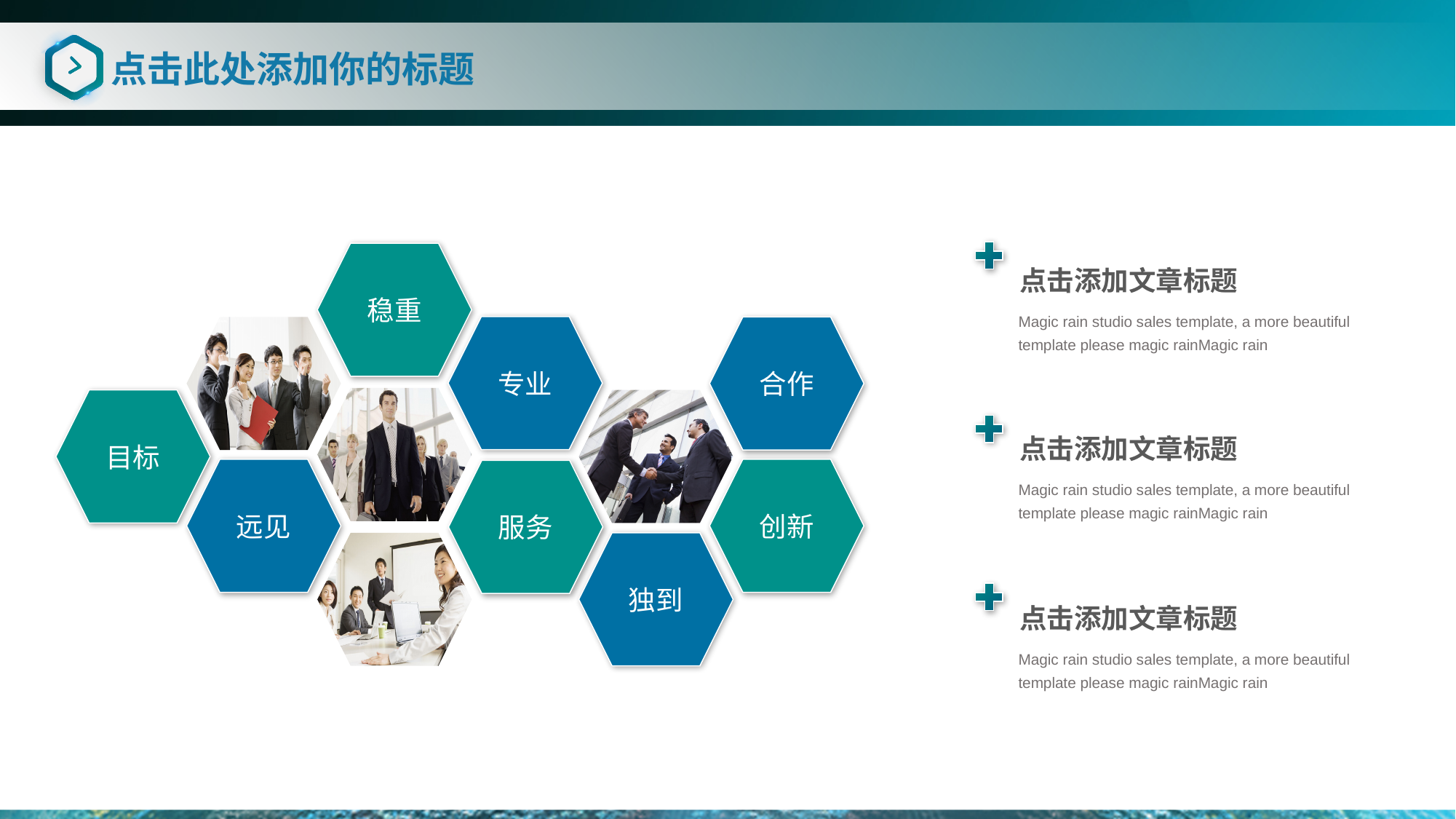

# 点击此处添加你的标题

稳重
点击添加文章标题
Magic rain studio sales template, a more beautiful template please magic rainMagic rain
专业

合作

目标

点击添加文章标题
Magic rain studio sales template, a more beautiful template please magic rainMagic rain
远见
创新
服务

独到

点击添加文章标题
Magic rain studio sales template, a more beautiful template please magic rainMagic rain